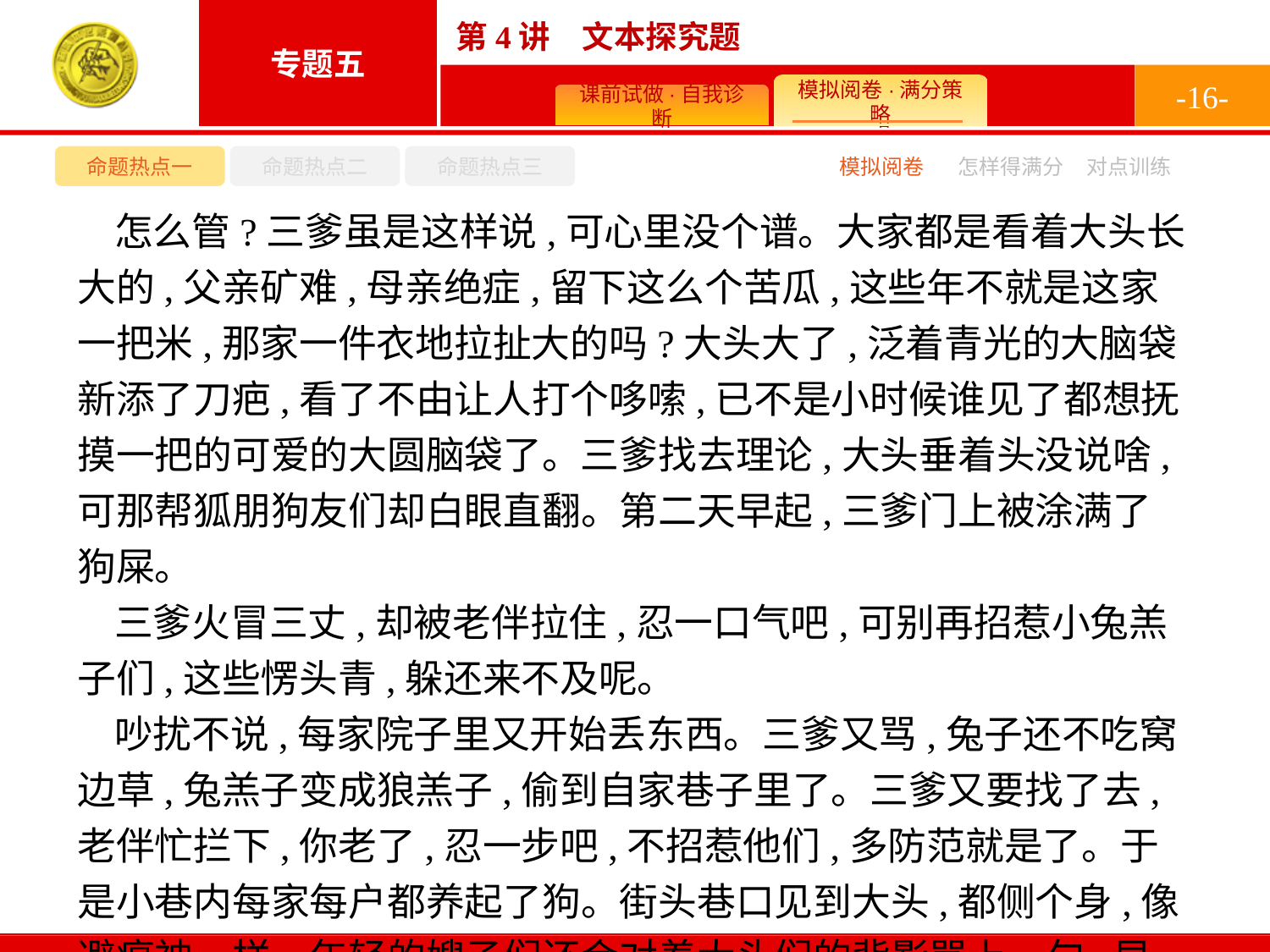

-16-
命题热点一
命题热点二
命题热点三
模拟阅卷
怎样得满分
对点训练
怎么管?三爹虽是这样说,可心里没个谱。大家都是看着大头长大的,父亲矿难,母亲绝症,留下这么个苦瓜,这些年不就是这家一把米,那家一件衣地拉扯大的吗?大头大了,泛着青光的大脑袋新添了刀疤,看了不由让人打个哆嗦,已不是小时候谁见了都想抚摸一把的可爱的大圆脑袋了。三爹找去理论,大头垂着头没说啥,可那帮狐朋狗友们却白眼直翻。第二天早起,三爹门上被涂满了狗屎。
三爹火冒三丈,却被老伴拉住,忍一口气吧,可别再招惹小兔羔子们,这些愣头青,躲还来不及呢。
吵扰不说,每家院子里又开始丢东西。三爹又骂,兔子还不吃窝边草,兔羔子变成狼羔子,偷到自家巷子里了。三爹又要找了去,老伴忙拦下,你老了,忍一步吧,不招惹他们,多防范就是了。于是小巷内每家每户都养起了狗。街头巷口见到大头,都侧个身,像避瘟神一样。年轻的嫂子们还会对着大头们的背影骂上一句,早晚公安逮了去。